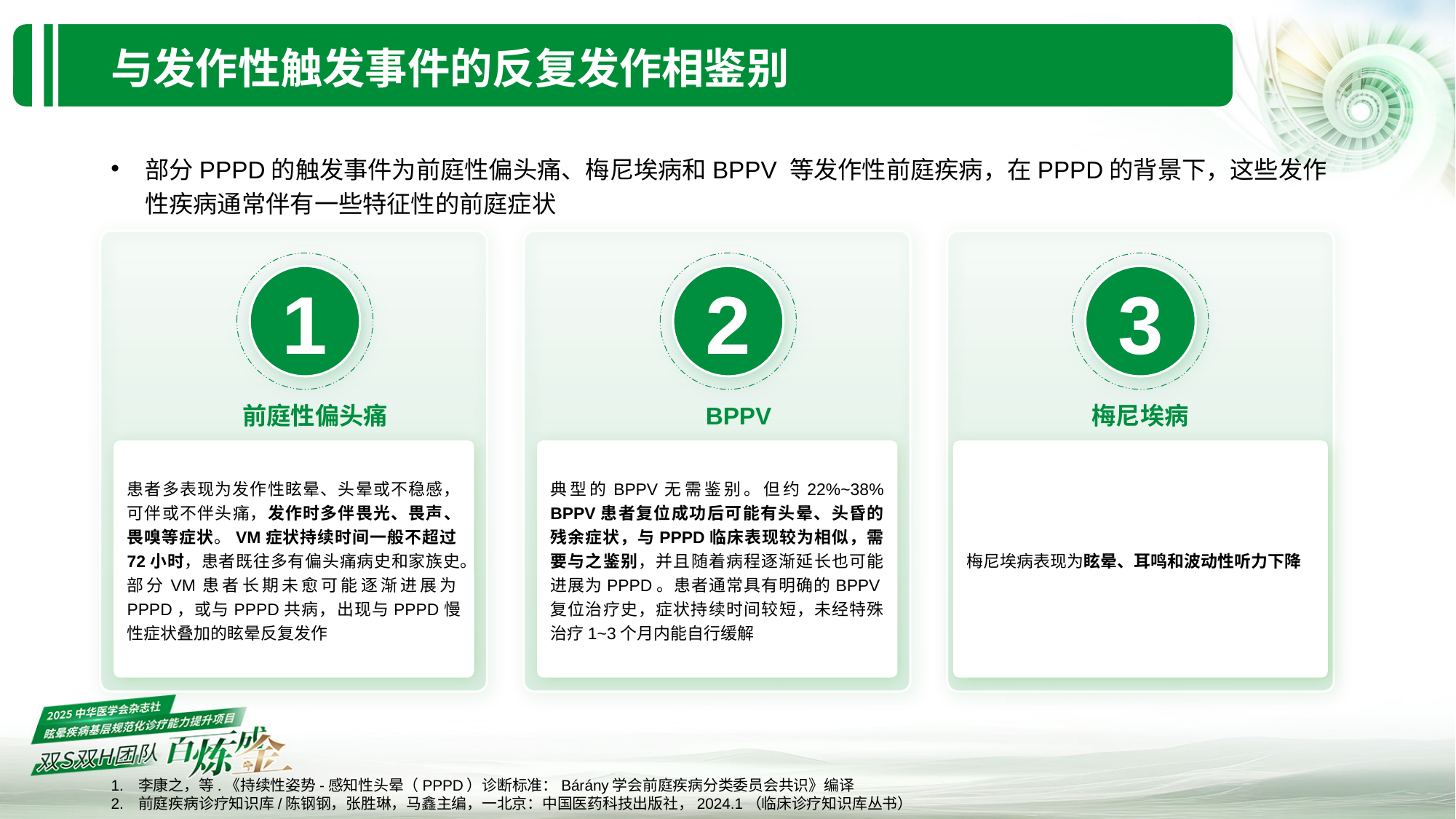

与发作性触发事件的反复发作相鉴别
部分PPPD的触发事件为前庭性偏头痛、梅尼埃病和BPPV 等发作性前庭疾病，在PPPD的背景下，这些发作性疾病通常伴有一些特征性的前庭症状

1
前庭性偏头痛
患者多表现为发作性眩晕、头晕或不稳感，可伴或不伴头痛，发作时多伴畏光、畏声、畏嗅等症状。VM症状持续时间一般不超过72小时，患者既往多有偏头痛病史和家族史。部分VM患者长期未愈可能逐渐进展为PPPD，或与PPPD共病，出现与PPPD慢性症状叠加的眩晕反复发作

2
BPPV
典型的BPPV无需鉴别。但约22%~38% BPPV患者复位成功后可能有头晕、头昏的残余症状，与PPPD临床表现较为相似，需要与之鉴别，并且随着病程逐渐延长也可能进展为PPPD。患者通常具有明确的BPPV复位治疗史，症状持续时间较短，未经特殊治疗1~3个月内能自行缓解

3
梅尼埃病
梅尼埃病表现为眩晕、耳鸣和波动性听力下降
李康之，等.《持续性姿势-感知性头晕（PPPD）诊断标准：Bárány学会前庭疾病分类委员会共识》编译
前庭疾病诊疗知识库/陈钢钢，张胜琳，马鑫主编，一北京：中国医药科技出版社，2024.1（临床诊疗知识库丛书）